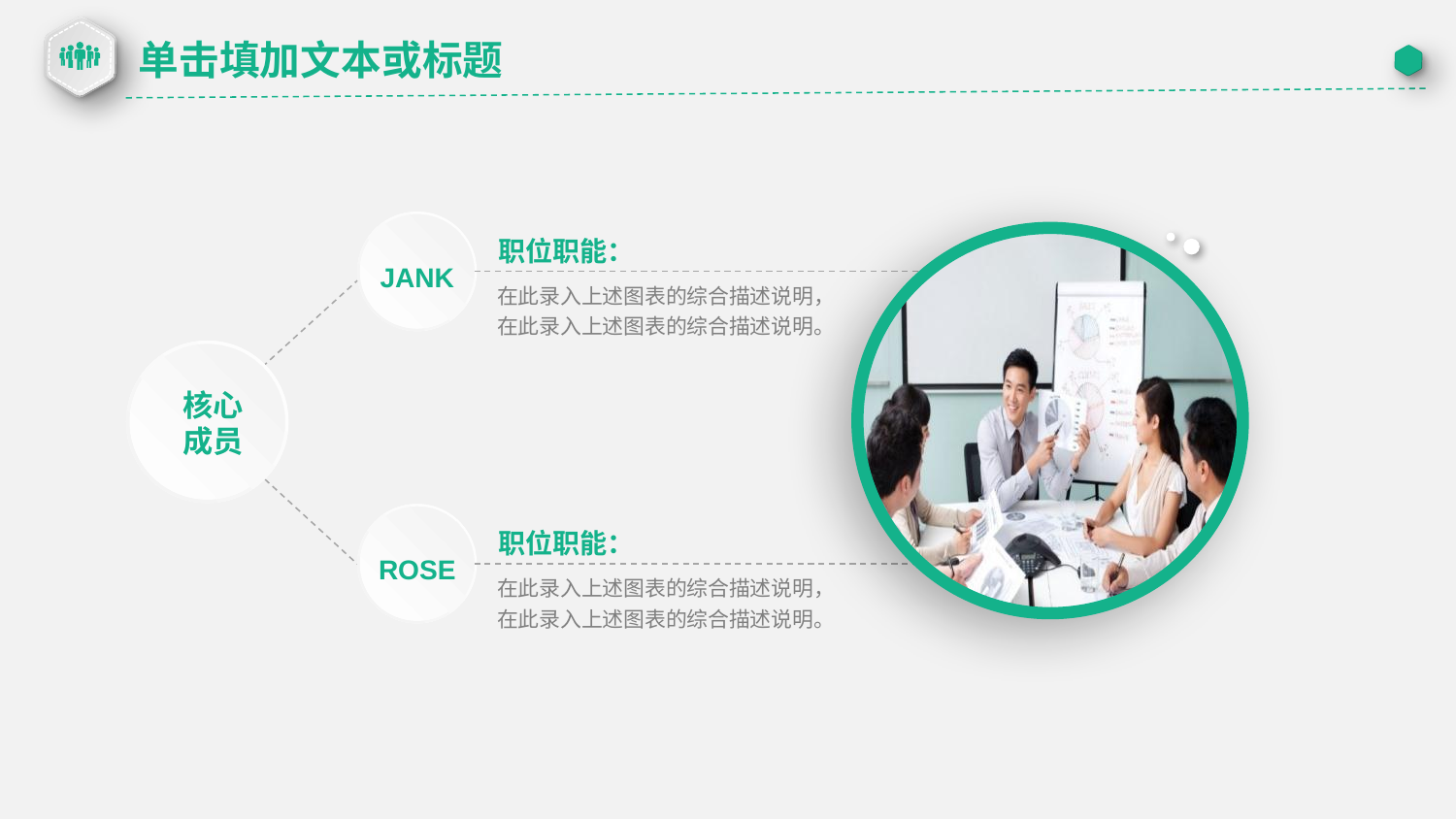

单击填加文本或标题

JANK

职位职能：

在此录入上述图表的综合描述说明，在此录入上述图表的综合描述说明。

核心
成员

ROSE
职位职能：
在此录入上述图表的综合描述说明，在此录入上述图表的综合描述说明。